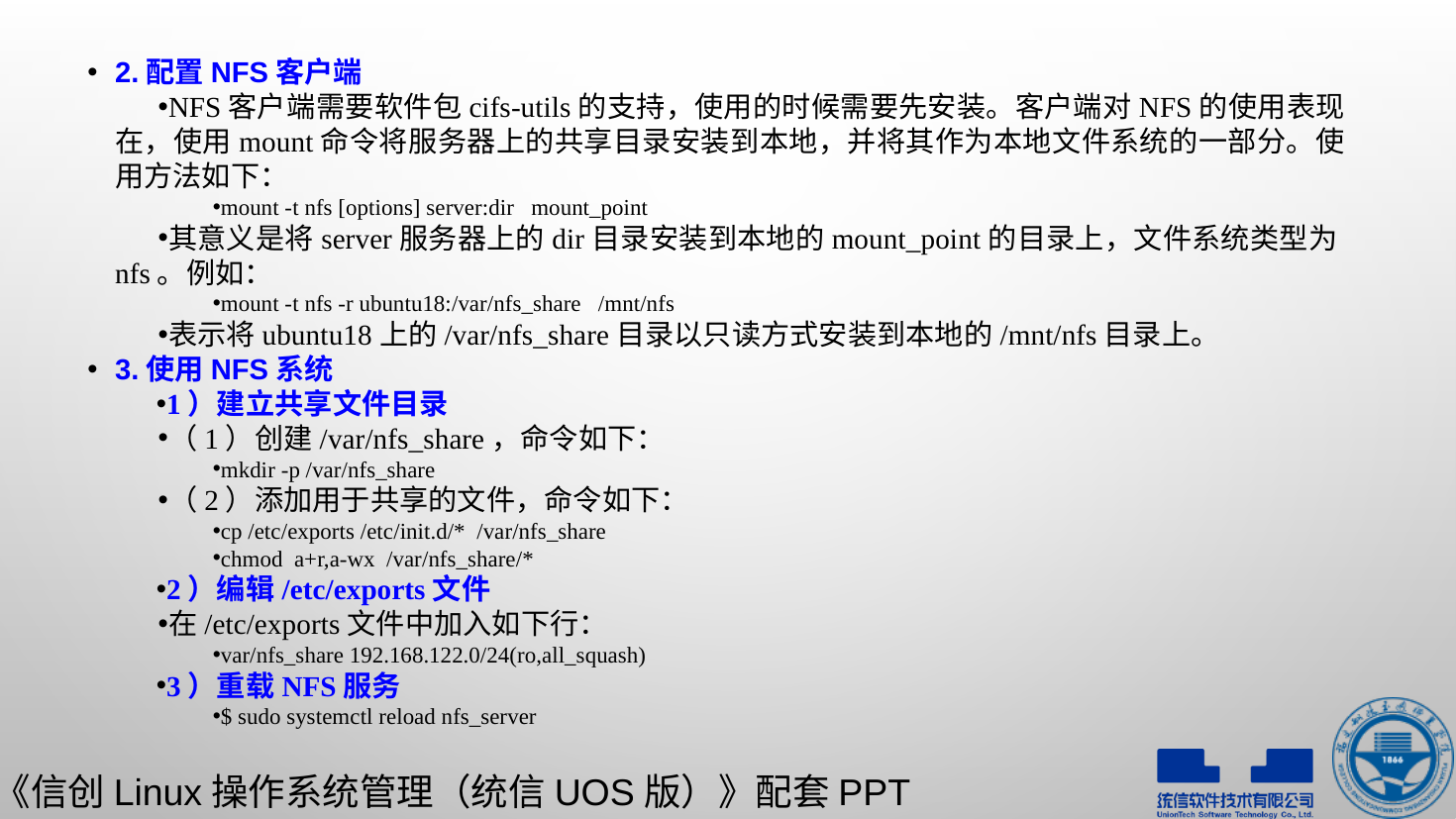

2.配置NFS客户端
NFS客户端需要软件包cifs-utils的支持，使用的时候需要先安装。客户端对NFS的使用表现在，使用mount命令将服务器上的共享目录安装到本地，并将其作为本地文件系统的一部分。使用方法如下：
mount -t nfs [options] server:dir   mount_point
其意义是将server服务器上的dir目录安装到本地的mount_point的目录上，文件系统类型为nfs。例如：
mount -t nfs -r ubuntu18:/var/nfs_share   /mnt/nfs
表示将ubuntu18上的/var/nfs_share目录以只读方式安装到本地的/mnt/nfs目录上。
3.使用NFS系统
1）建立共享文件目录
（1）创建/var/nfs_share，命令如下：
mkdir -p /var/nfs_share
（2）添加用于共享的文件，命令如下：
cp /etc/exports /etc/init.d/*  /var/nfs_share
chmod  a+r,a-wx  /var/nfs_share/*
2）编辑/etc/exports文件
在/etc/exports文件中加入如下行：
var/nfs_share 192.168.122.0/24(ro,all_squash)
3）重载NFS服务
$ sudo systemctl reload nfs_server